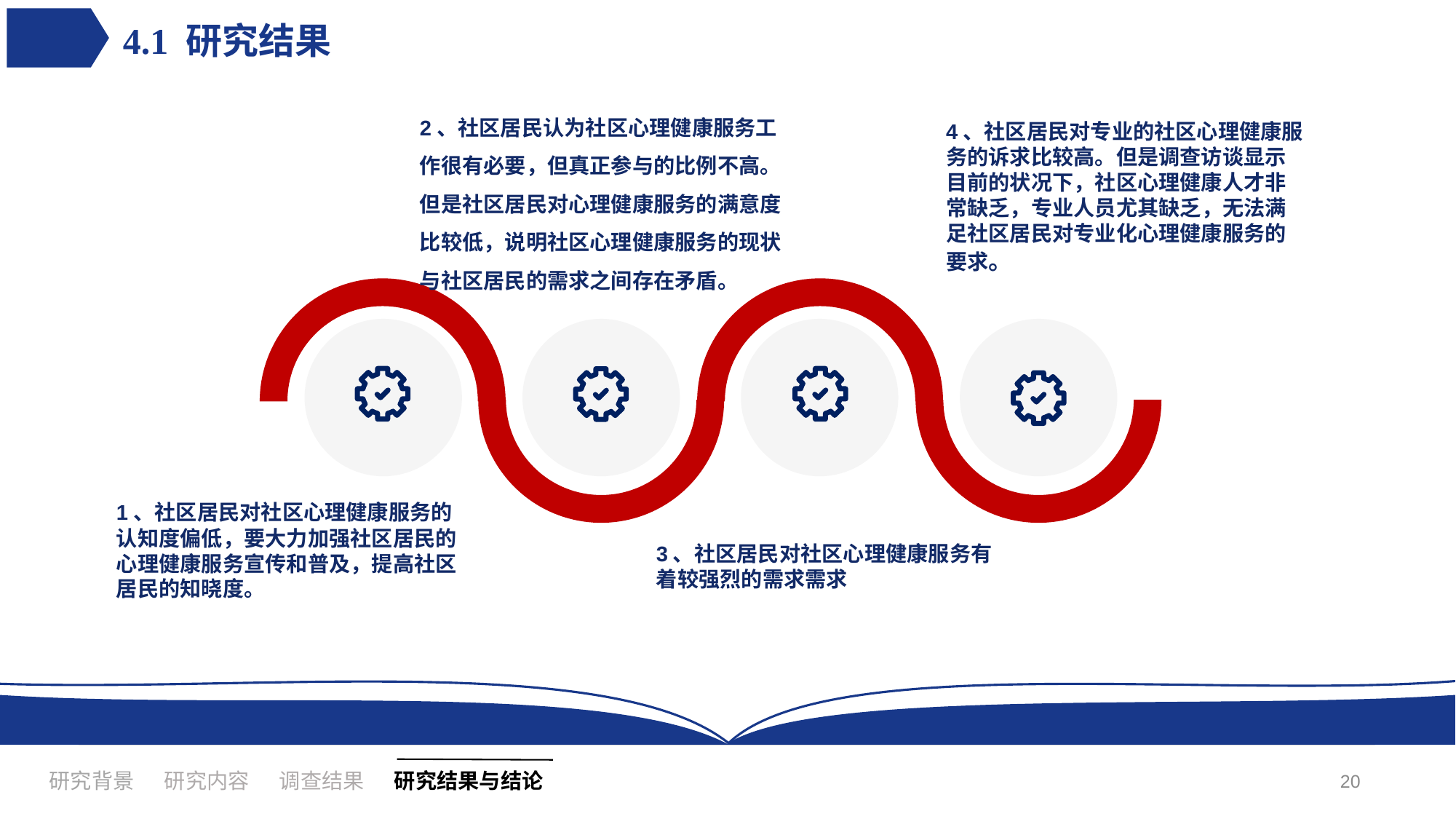

4.1 研究结果
2、社区居民认为社区心理健康服务工作很有必要，但真正参与的比例不高。但是社区居民对心理健康服务的满意度比较低，说明社区心理健康服务的现状与社区居民的需求之间存在矛盾。
4、社区居民对专业的社区心理健康服务的诉求比较高。但是调查访谈显示目前的状况下，社区心理健康人才非常缺乏，专业人员尤其缺乏，无法满足社区居民对专业化心理健康服务的要求。

1、社区居民对社区心理健康服务的认知度偏低，要大力加强社区居民的心理健康服务宣传和普及，提高社区居民的知晓度。
3、社区居民对社区心理健康服务有着较强烈的需求需求

20
研究内容
调查结果
研究背景
研究结果与结论